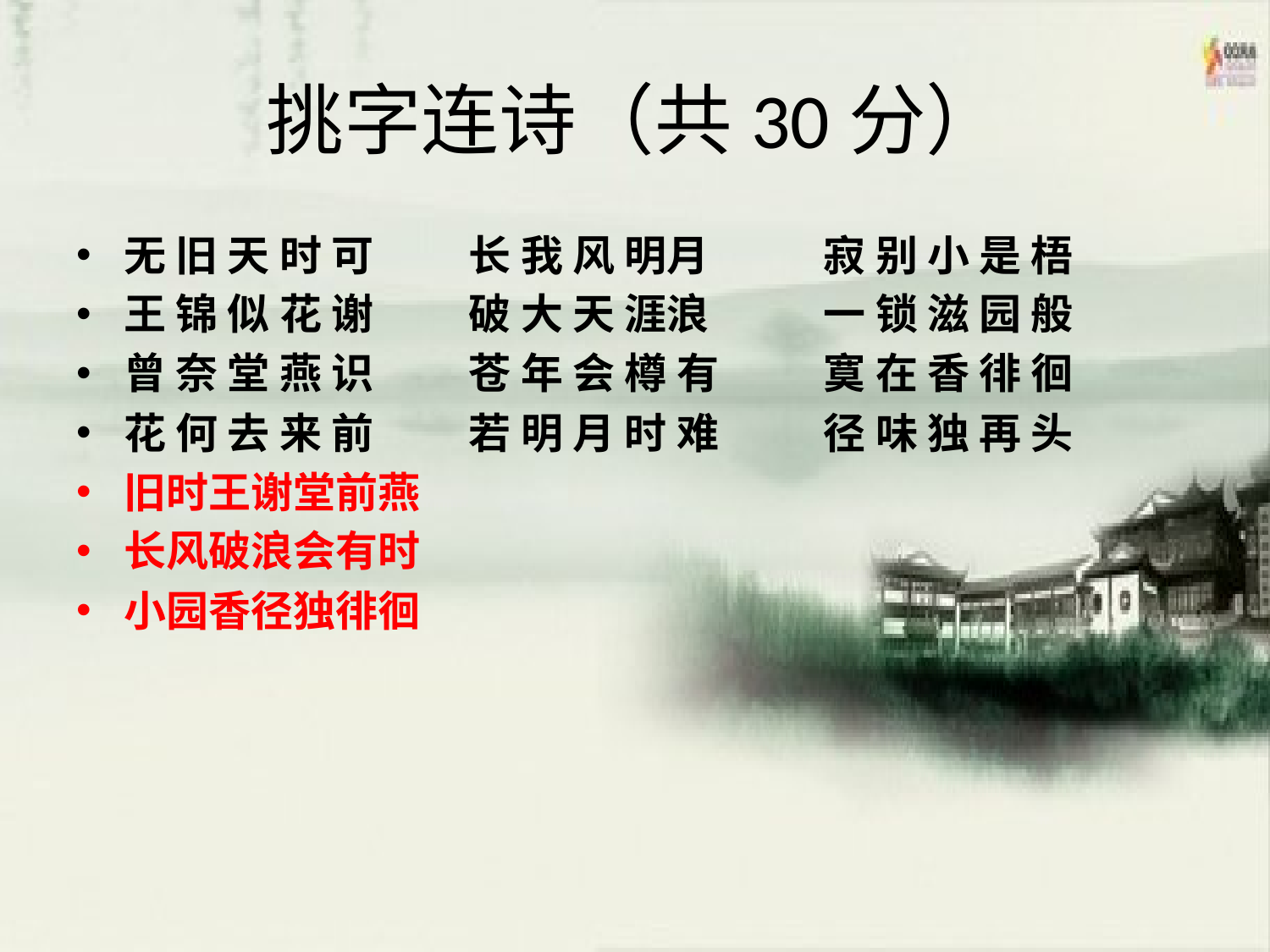

# 挑字连诗（共30分）
无 旧 天 时 可          长 我 风 明月            寂 别 小 是 梧
王 锦 似 花 谢          破 大 天 涯浪            一 锁 滋 园 般
曾 奈 堂 燕 识          苍 年 会 樽 有           寞 在 香 徘 徊
花 何 去 来 前          若 明 月 时 难           径 味 独 再 头
旧时王谢堂前燕
长风破浪会有时
小园香径独徘徊